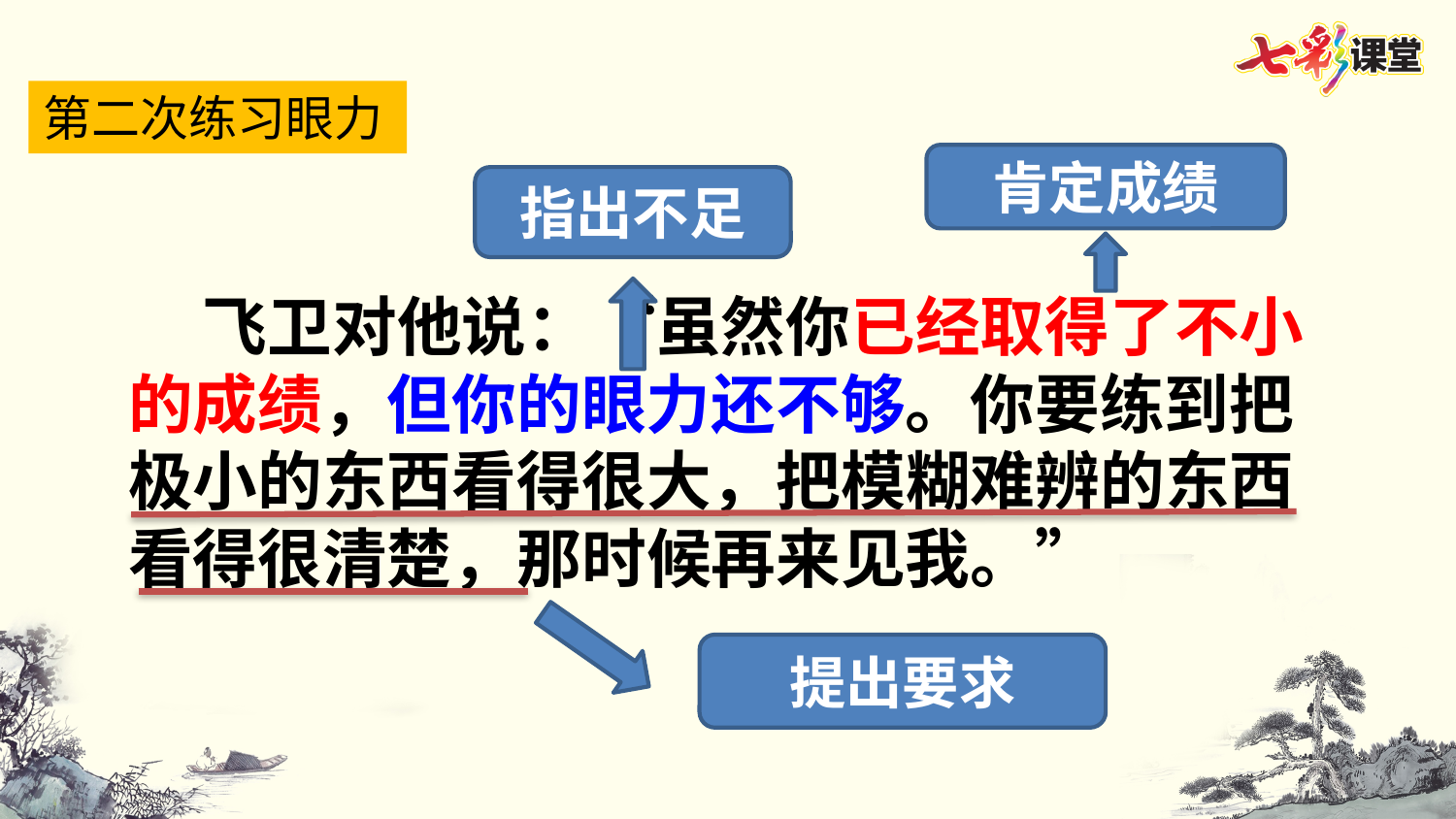

第二次练习眼力
肯定成绩
指出不足

    飞卫对他说：“虽然你已经取得了不小的成绩，但你的眼力还不够。你要练到把极小的东西看得很大，把模糊难辨的东西看得很清楚，那时候再来见我。”

提出要求